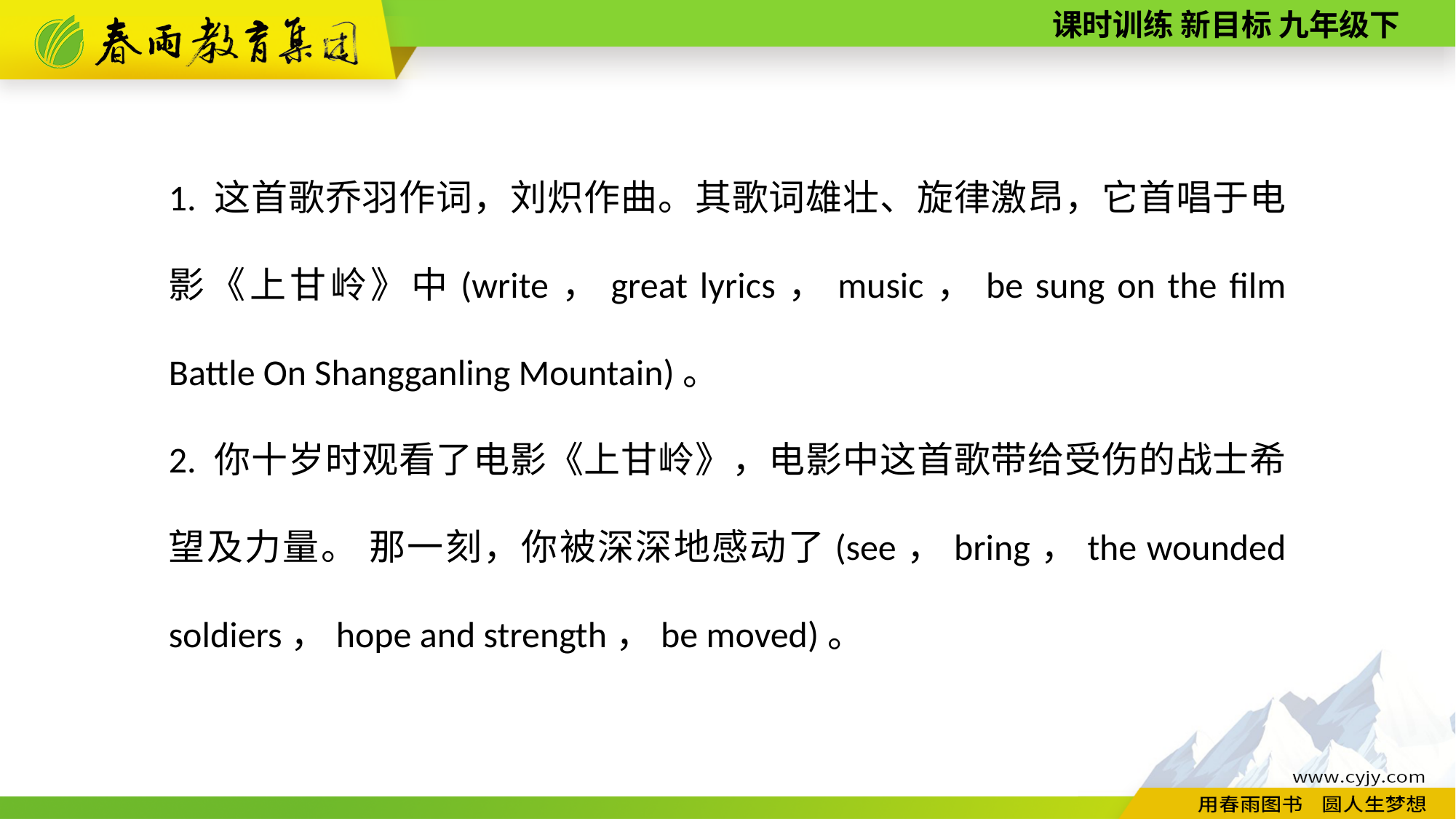

1. 这首歌乔羽作词，刘炽作曲。其歌词雄壮、旋律激昂，它首唱于电影《上甘岭》中(write，great lyrics，music，be sung on the film Battle On Shangganling Mountain)。
2. 你十岁时观看了电影《上甘岭》，电影中这首歌带给受伤的战士希望及力量。 那一刻，你被深深地感动了(see，bring，the wounded soldiers，hope and strength，be moved)。